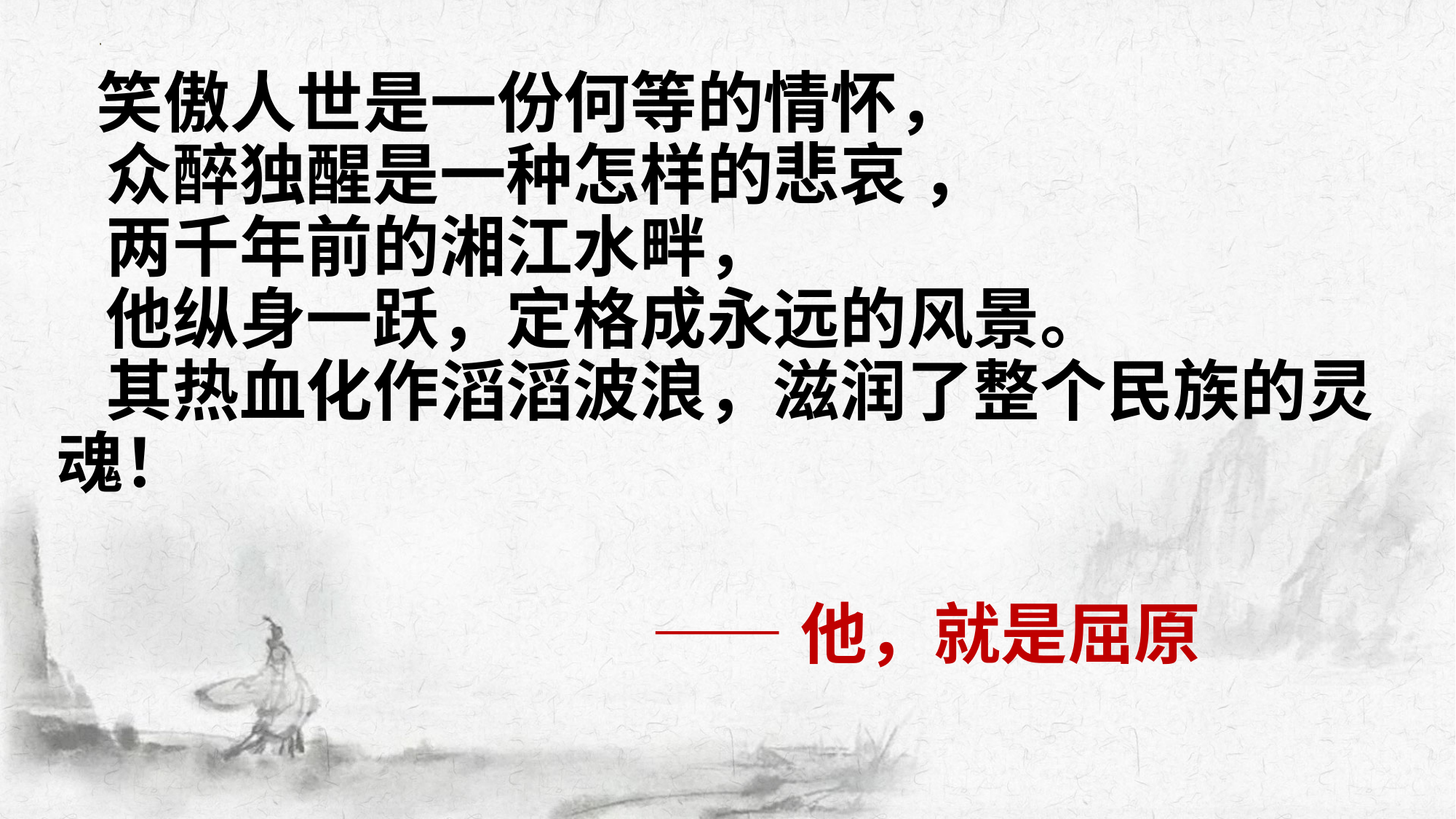

笑傲人世是一份何等的情怀，
    众醉独醒是一种怎样的悲哀 ，
    两千年前的湘江水畔，
    他纵身一跃，定格成永远的风景。
    其热血化作滔滔波浪，滋润了整个民族的灵魂！

——他，就是屈原